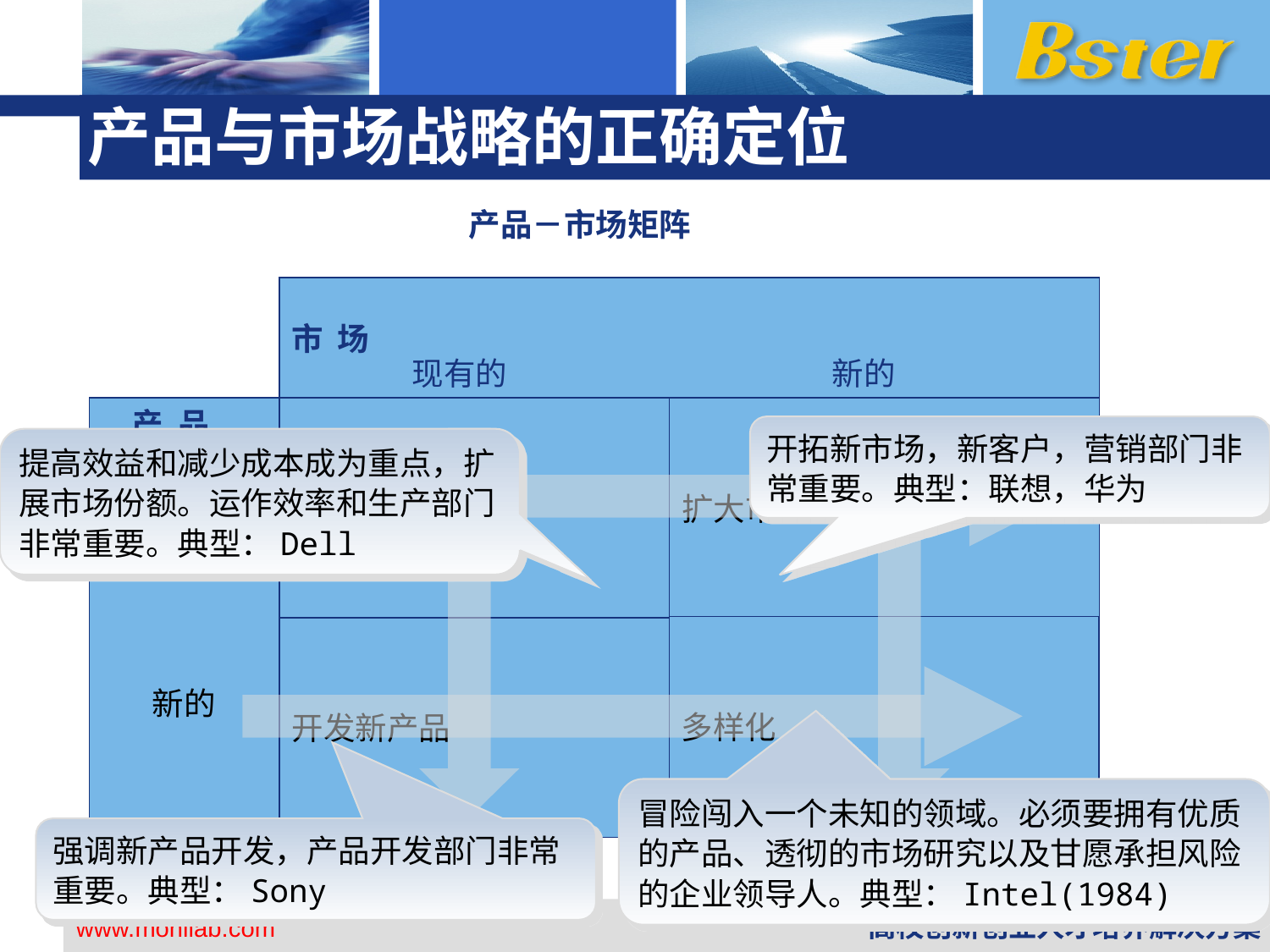

# 产品与市场战略的正确定位
产品－市场矩阵
市  场
现有的
新的

产  品
增加市场份额
扩大市场

现有的

多样化
开发新产品

新的
开拓新市场，新客户，营销部门非常重要。典型：联想，华为
提高效益和减少成本成为重点，扩展市场份额。运作效率和生产部门非常重要。典型：Dell
冒险闯入一个未知的领域。必须要拥有优质的产品、透彻的市场研究以及甘愿承担风险的企业领导人。典型：Intel(1984)
强调新产品开发，产品开发部门非常重要。典型：Sony